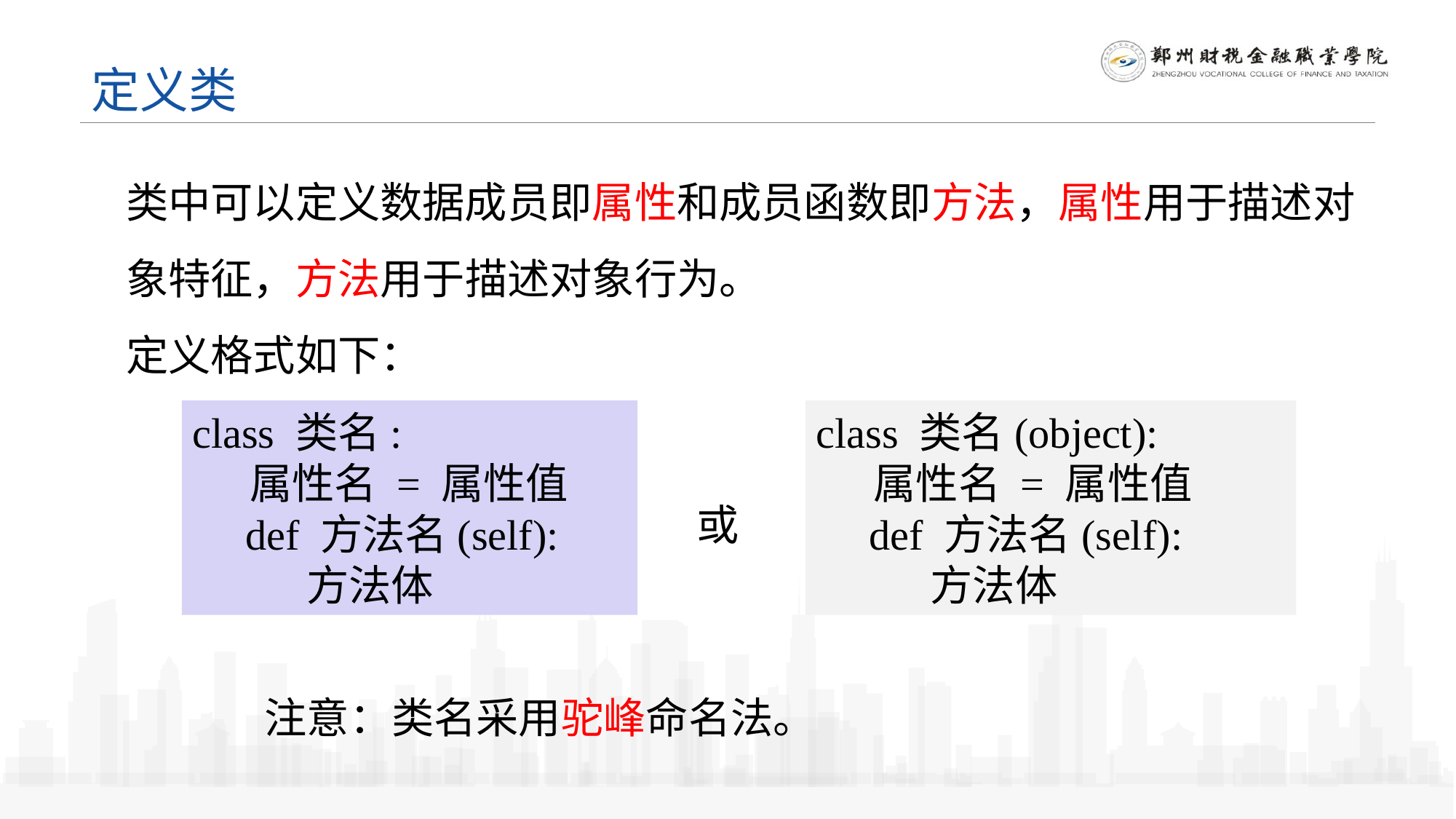

定义类
类中可以定义数据成员即属性和成员函数即方法，属性用于描述对象特征，方法用于描述对象行为。
定义格式如下：
class 类名(object):
     属性名 = 属性值
     def 方法名(self):
           方法体
class 类名:
     属性名 = 属性值
     def 方法名(self):
           方法体
或
注意：类名采用驼峰命名法。